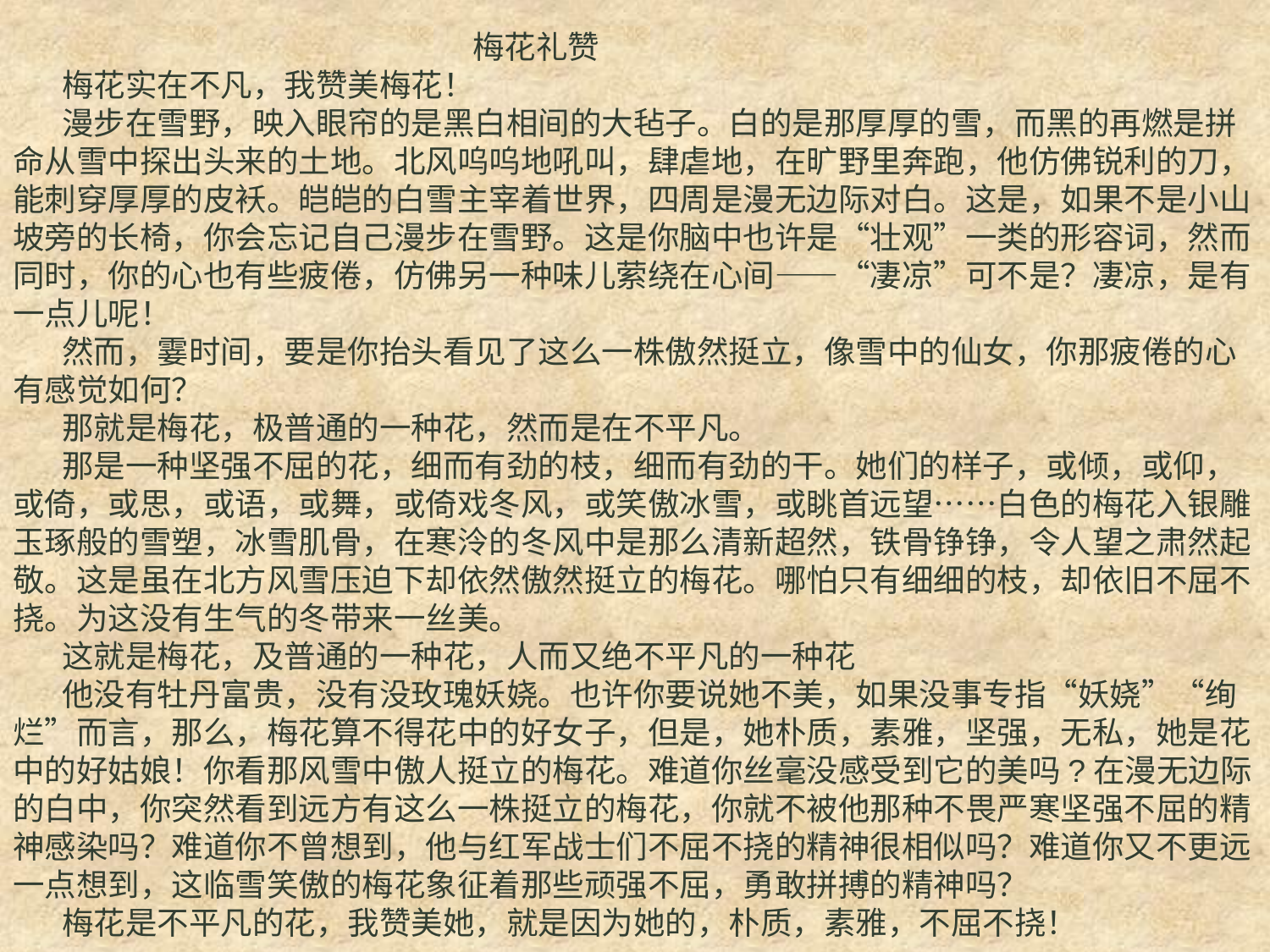

梅花礼赞
梅花实在不凡，我赞美梅花！
漫步在雪野，映入眼帘的是黑白相间的大毡子。白的是那厚厚的雪，而黑的再燃是拼命从雪中探出头来的土地。北风呜呜地吼叫，肆虐地，在旷野里奔跑，他仿佛锐利的刀，能刺穿厚厚的皮袄。皑皑的白雪主宰着世界，四周是漫无边际对白。这是，如果不是小山坡旁的长椅，你会忘记自己漫步在雪野。这是你脑中也许是“壮观”一类的形容词，然而同时，你的心也有些疲倦，仿佛另一种味儿萦绕在心间——“凄凉”可不是？凄凉，是有一点儿呢！
然而，霎时间，要是你抬头看见了这么一株傲然挺立，像雪中的仙女，你那疲倦的心有感觉如何？
那就是梅花，极普通的一种花，然而是在不平凡。
那是一种坚强不屈的花，细而有劲的枝，细而有劲的干。她们的样子，或倾，或仰，或倚，或思，或语，或舞，或倚戏冬风，或笑傲冰雪，或眺首远望……白色的梅花入银雕玉琢般的雪塑，冰雪肌骨，在寒泠的冬风中是那么清新超然，铁骨铮铮，令人望之肃然起敬。这是虽在北方风雪压迫下却依然傲然挺立的梅花。哪怕只有细细的枝，却依旧不屈不挠。为这没有生气的冬带来一丝美。
这就是梅花，及普通的一种花，人而又绝不平凡的一种花
他没有牡丹富贵，没有没玫瑰妖娆。也许你要说她不美，如果没事专指“妖娆”“绚烂”而言，那么，梅花算不得花中的好女子，但是，她朴质，素雅，坚强，无私，她是花中的好姑娘！你看那风雪中傲人挺立的梅花。难道你丝毫没感受到它的美吗?在漫无边际的白中，你突然看到远方有这么一株挺立的梅花，你就不被他那种不畏严寒坚强不屈的精神感染吗？难道你不曾想到，他与红军战士们不屈不挠的精神很相似吗？难道你又不更远一点想到，这临雪笑傲的梅花象征着那些顽强不屈，勇敢拼搏的精神吗？
梅花是不平凡的花，我赞美她，就是因为她的，朴质，素雅，不屈不挠！